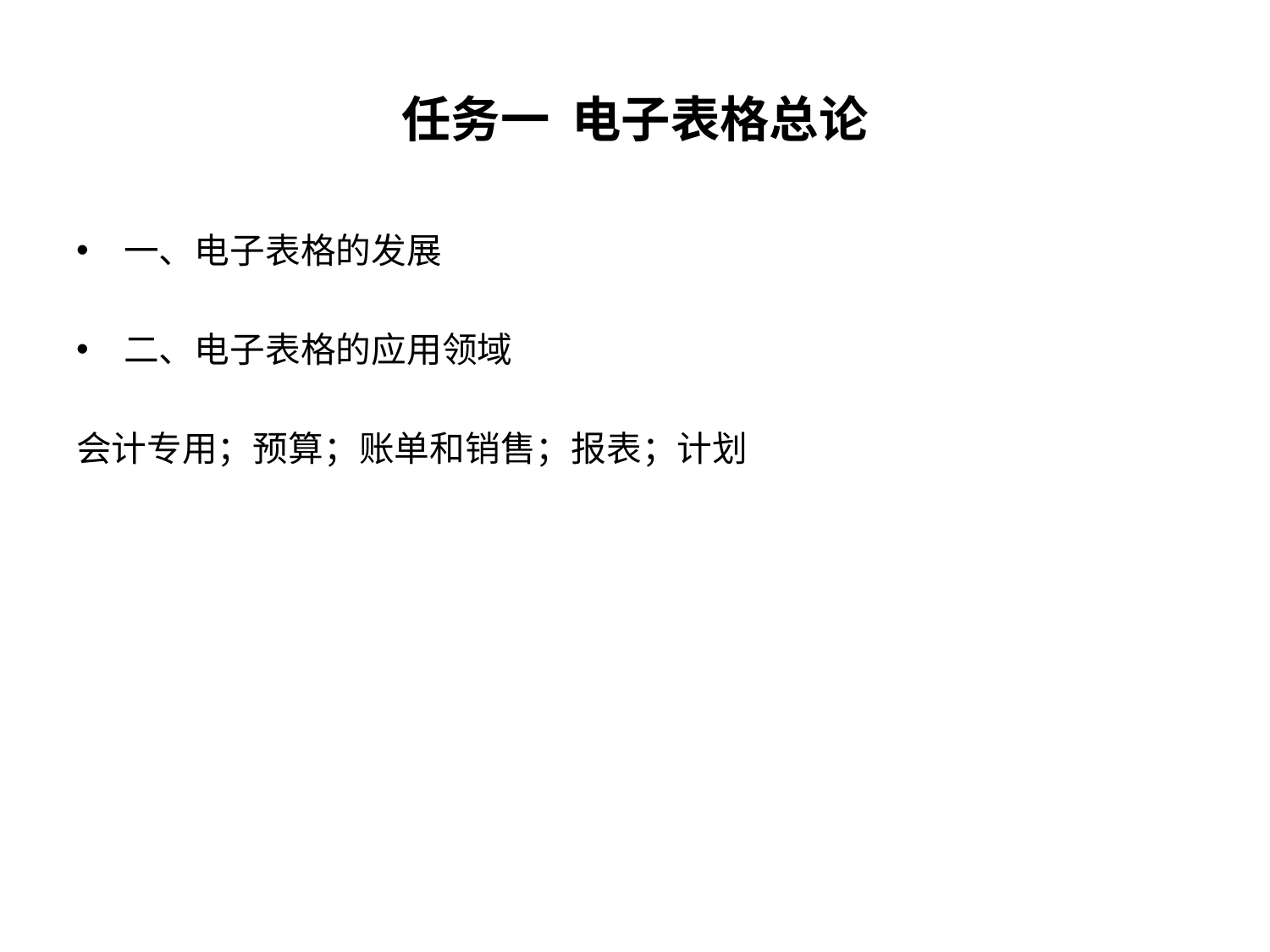

# 任务一  电子表格总论
一、电子表格的发展

二、电子表格的应用领域

会计专用；预算；账单和销售；报表；计划